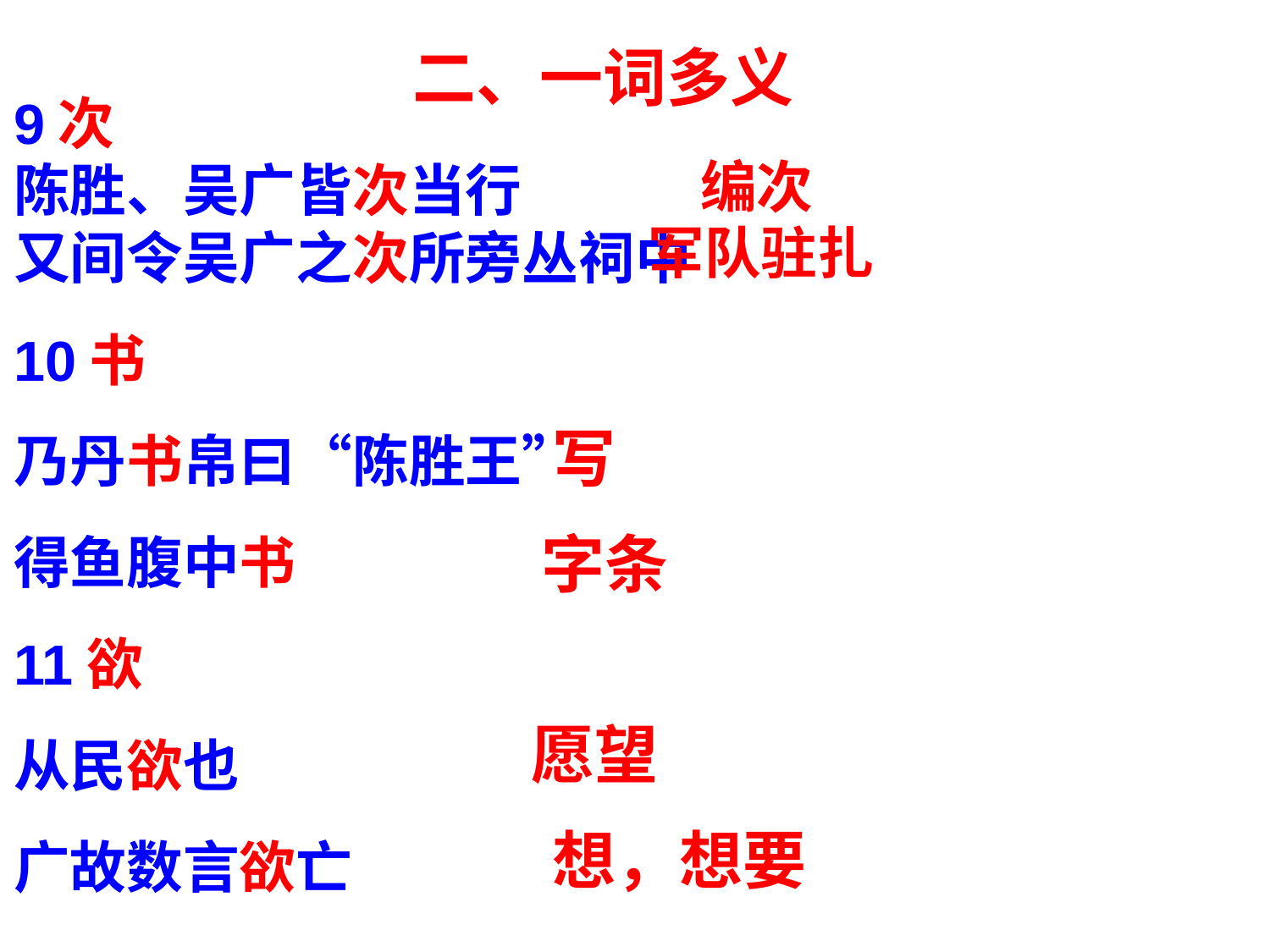

二、一词多义
9次
陈胜、吴广皆次当行
又间令吴广之次所旁丛祠中
10书
乃丹书帛曰“陈胜王”
得鱼腹中书
11欲
从民欲也
广故数言欲亡
编次
军队驻扎

写

字条
愿望
想，想要